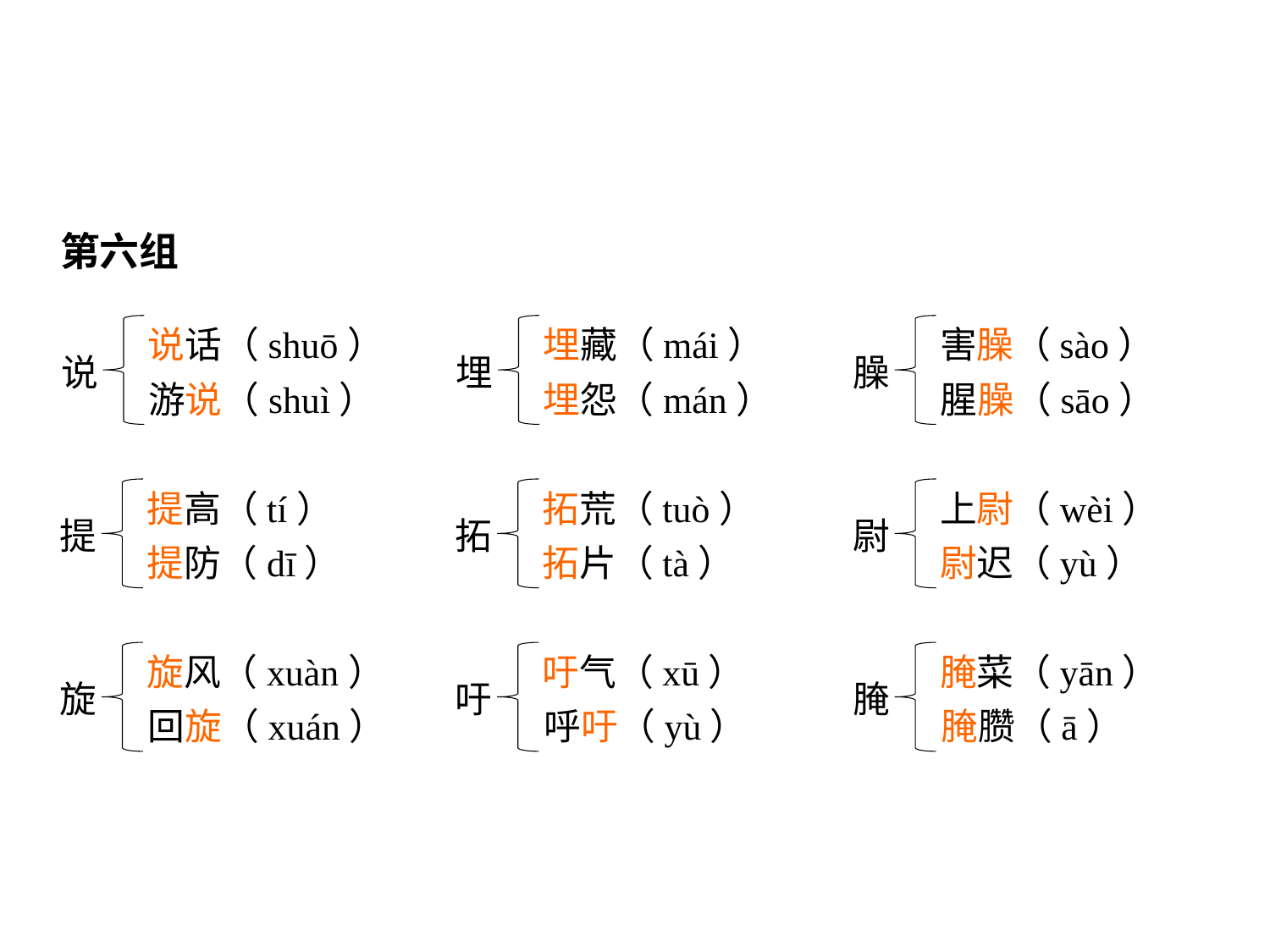

第六组

说话（shuō）
说
游说（shuì）

埋藏（mái）
埋
埋怨（mán）

害臊（sào）
臊
腥臊（sāo）

提高（tí）
提
提防（dī）

拓荒（tuò）
拓
拓片（tà）

上尉（wèi）
尉
尉迟（yù）

旋风（xuàn）
旋
回旋（xuán）

吁气（xū）
吁
呼吁（yù）

腌菜（yān）
腌
腌臜（ā）